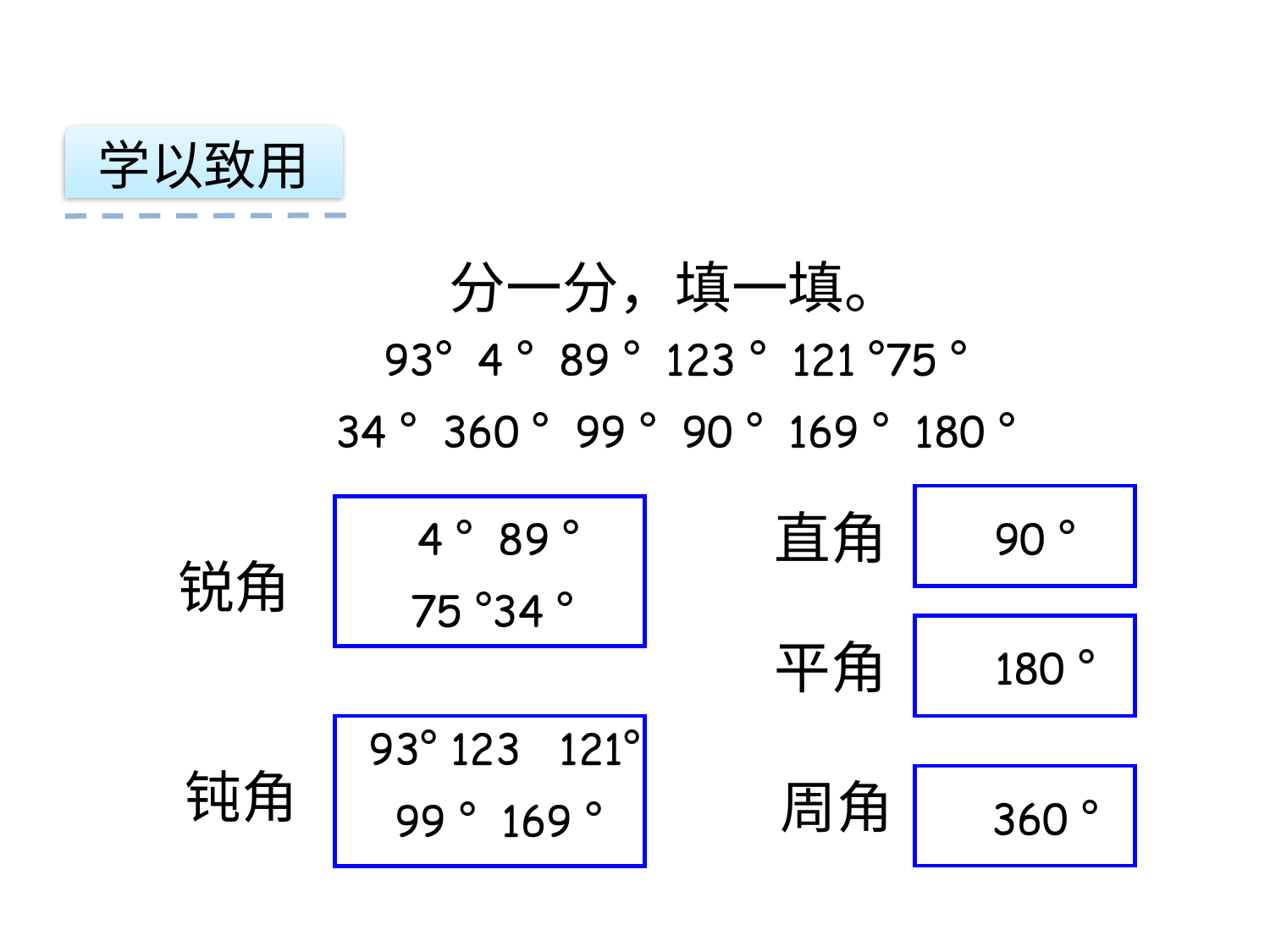

学以致用
分一分，填一填。
93°  4 °  89 °  123 °  121 °75 °
34 °  360 °  99 °  90 °  169 °  180 °

直角
   4 °  89 °
  75 °34 °
90 °
锐角

平角
180 °

93° 123   121°
99 °  169 °
钝角
周角

360 °